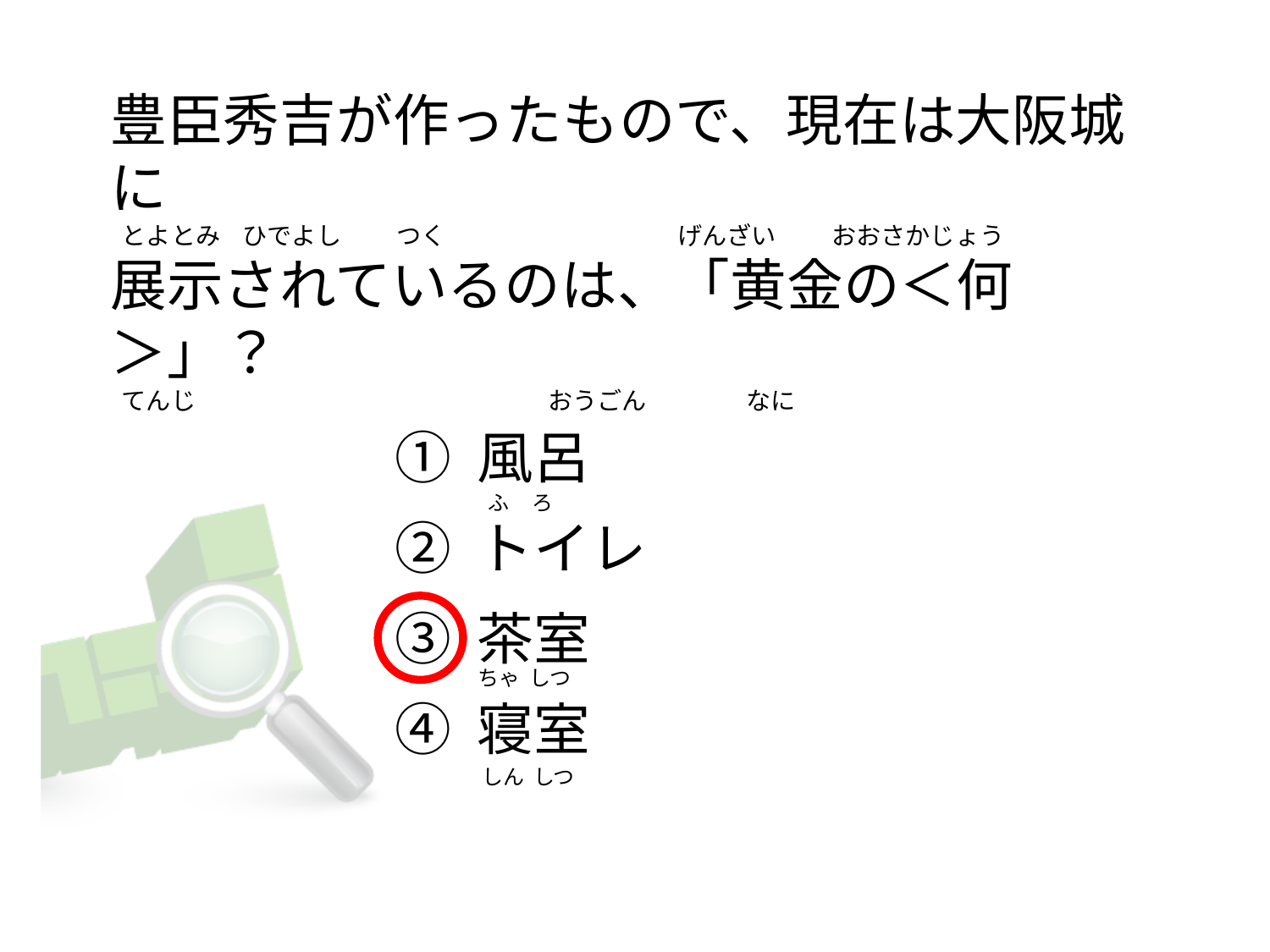

# 豊臣秀吉が作ったもので、現在は大阪城に   とよとみ    ひでよし          つく                                          げんざい          おおさかじょう 展示されているのは、「黄金の＜何＞」？   てんじ                                                                おうごん                  なに
① 風呂
② トイレ
③ 茶室
④ 寝室
 ふ     ろ

ちゃ  しつ
しん  しつ